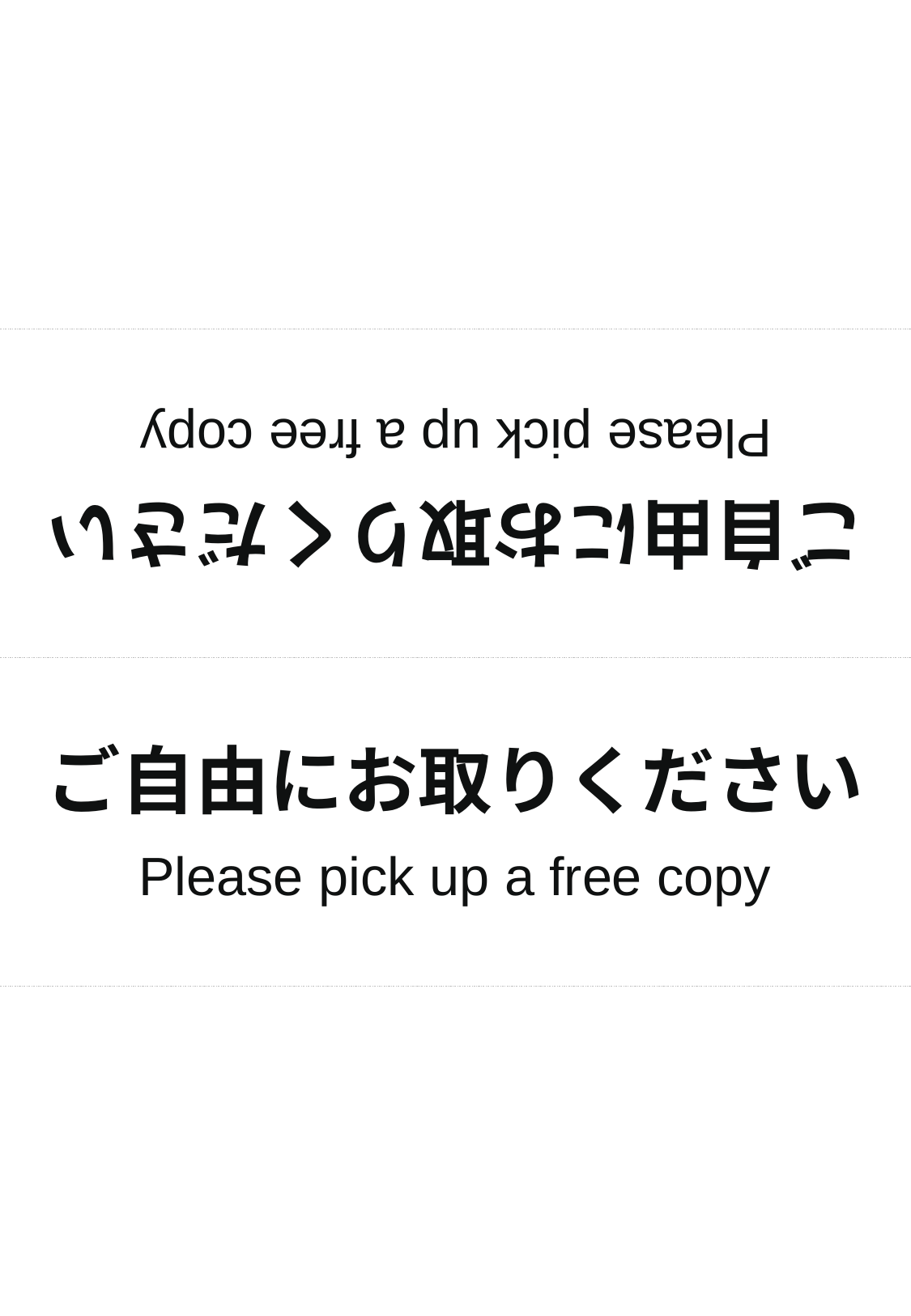

ご自由にお取りください
Please pick up a free copy
ご自由にお取りください
Please pick up a free copy